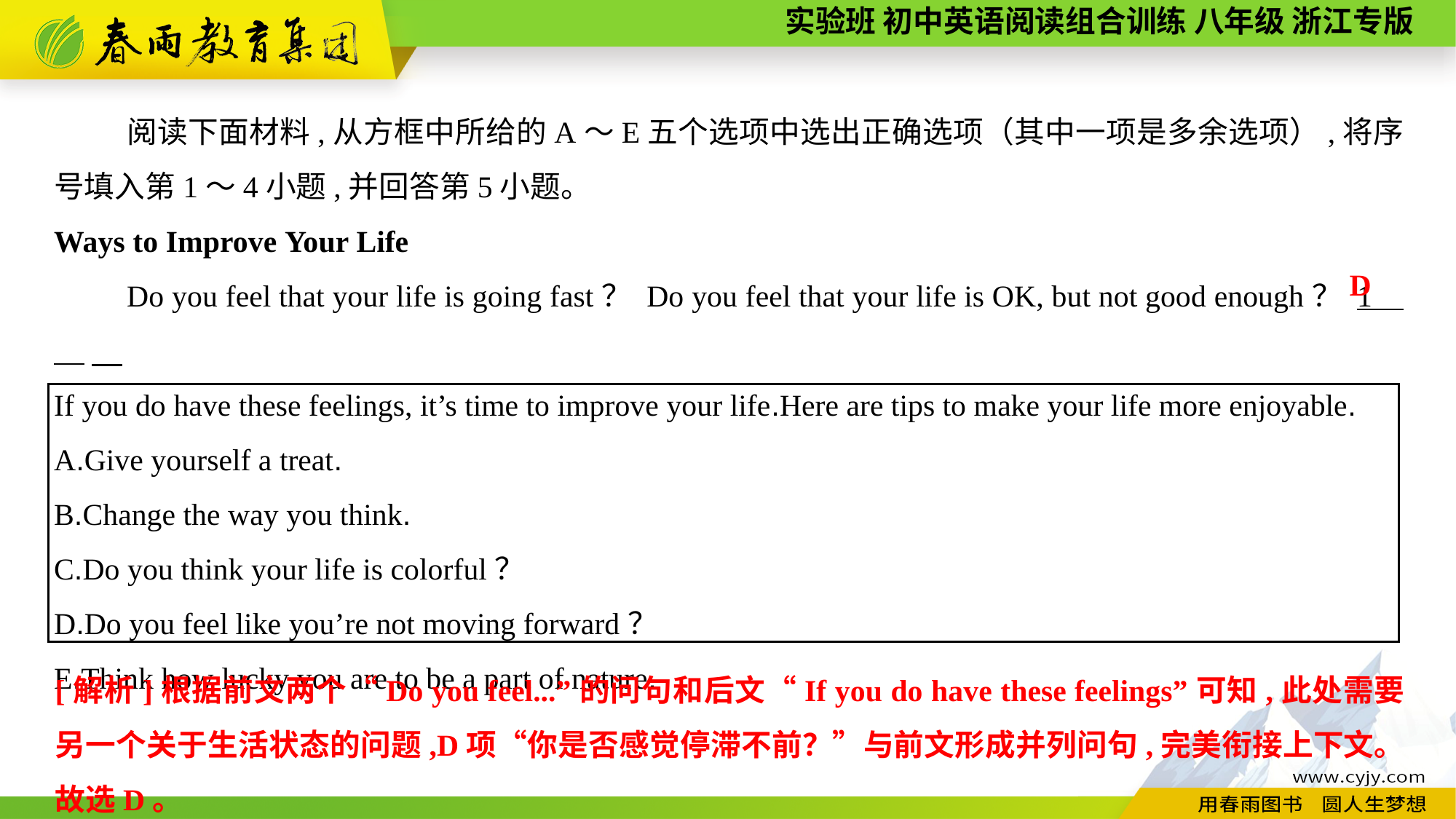

阅读下面材料,从方框中所给的A～E五个选项中选出正确选项（其中一项是多余选项）,将序号填入第1～4小题,并回答第5小题。
Ways to Improve Your Life
Do you feel that your life is going fast？ Do you feel that your life is OK, but not good enough？ 1        .
If you do have these feelings, it’s time to improve your life.Here are tips to make your life more enjoyable.
A.Give yourself a treat.
B.Change the way you think.
C.Do you think your life is colorful？
D.Do you feel like you’re not moving forward？
E.Think how lucky you are to be a part of nature.
D

[解析]根据前文两个“Do you feel...”的问句和后文“If you do have these feelings”可知,此处需要另一个关于生活状态的问题,D项“你是否感觉停滞不前？”与前文形成并列问句,完美衔接上下文。故选D。